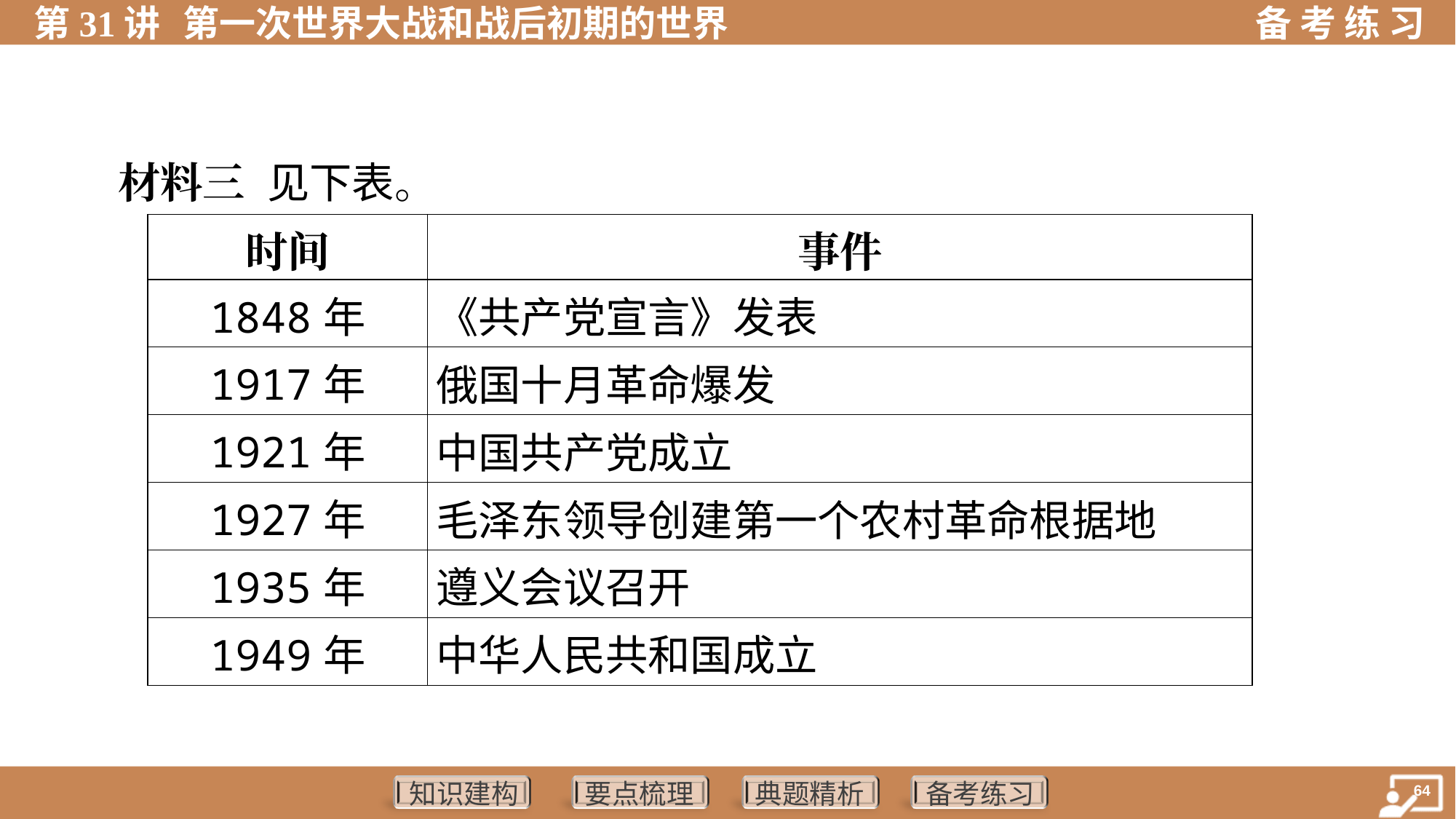

材料三  见下表。
| 时间 | 事件 |
| --- | --- |
| 1848年 | 《共产党宣言》发表 |
| 1917年 | 俄国十月革命爆发 |
| 1921年 | 中国共产党成立 |
| 1927年 | 毛泽东领导创建第一个农村革命根据地 |
| 1935年 | 遵义会议召开 |
| 1949年 | 中华人民共和国成立 |